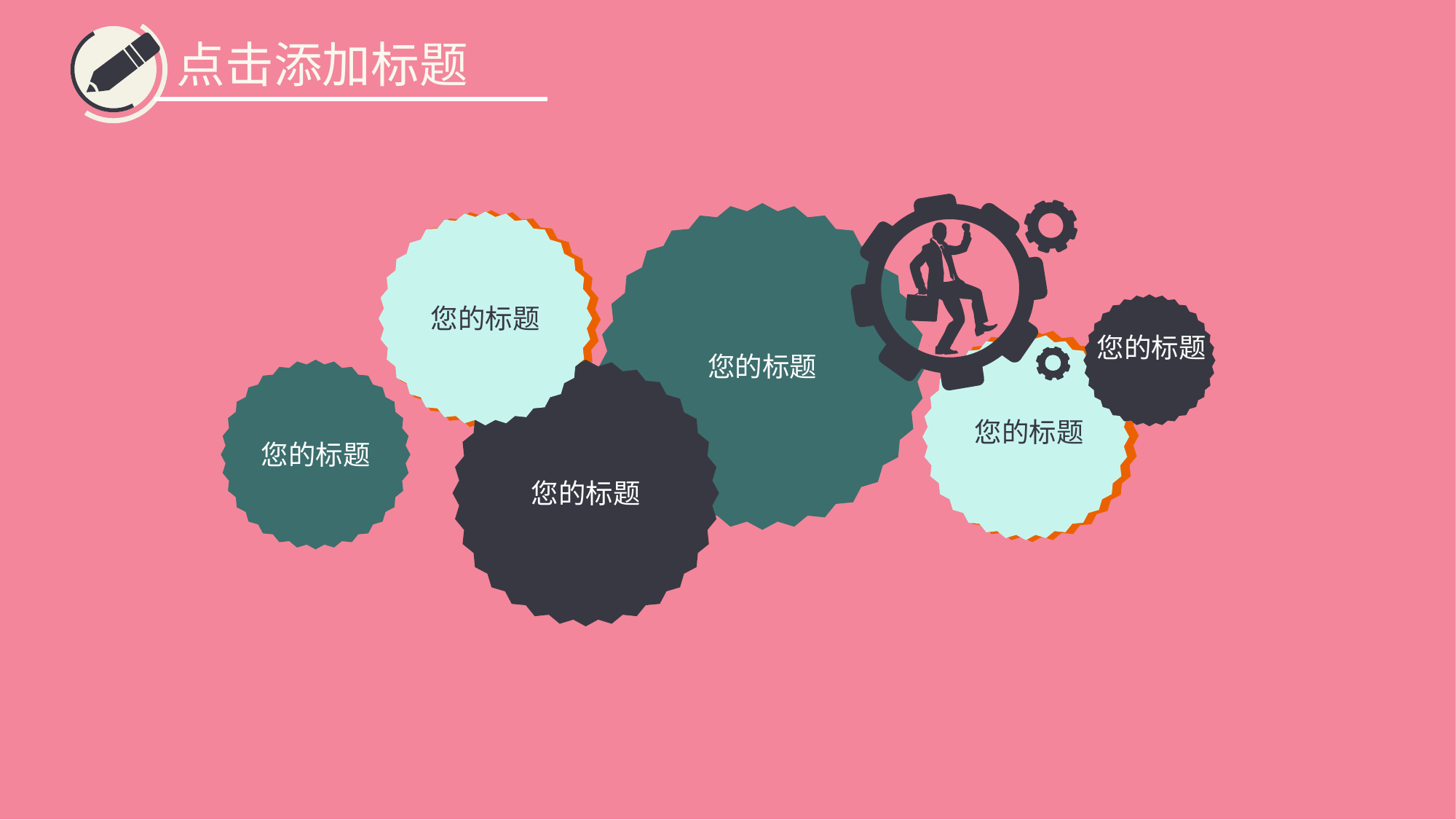

点击添加标题

您的标题

您的标题

您的标题

您的标题

您的标题

您的标题